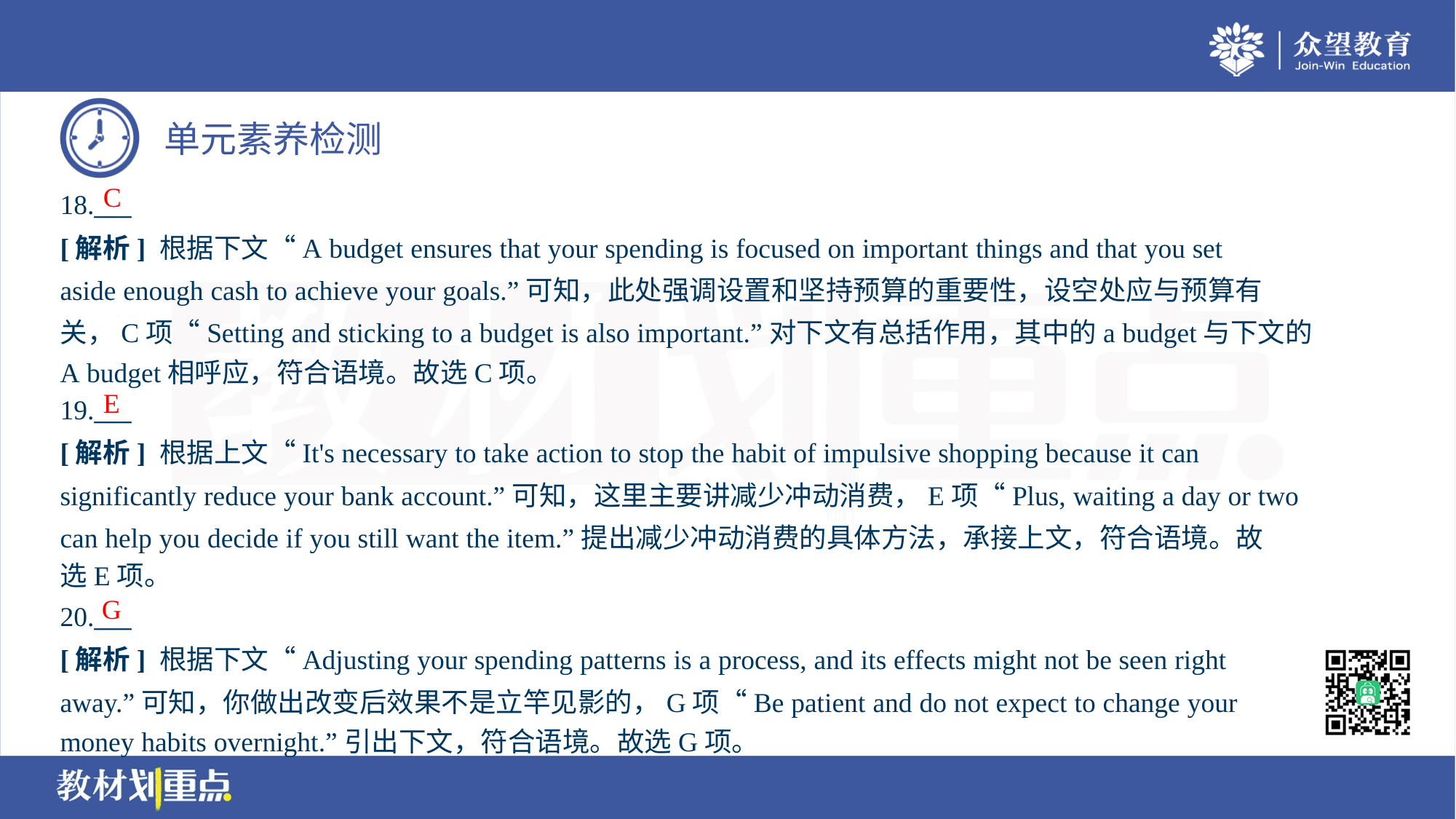

C
18.___
[解析] 根据下文“A budget ensures that your spending is focused on important things and that you set
aside enough cash to achieve your goals.”可知，此处强调设置和坚持预算的重要性，设空处应与预算有
关，C项“Setting and sticking to a budget is also important.”对下文有总括作用，其中的a budget与下文的
A budget相呼应，符合语境。故选C项。
E
19.___
[解析] 根据上文“It's necessary to take action to stop the habit of impulsive shopping because it can
significantly reduce your bank account.”可知，这里主要讲减少冲动消费，E项“Plus, waiting a day or two
can help you decide if you still want the item.”提出减少冲动消费的具体方法，承接上文，符合语境。故
选E项。
G
20.___
[解析] 根据下文“Adjusting your spending patterns is a process, and its effects might not be seen right
away.”可知，你做出改变后效果不是立竿见影的，G项“Be patient and do not expect to change your
money habits overnight.”引出下文，符合语境。故选G项。